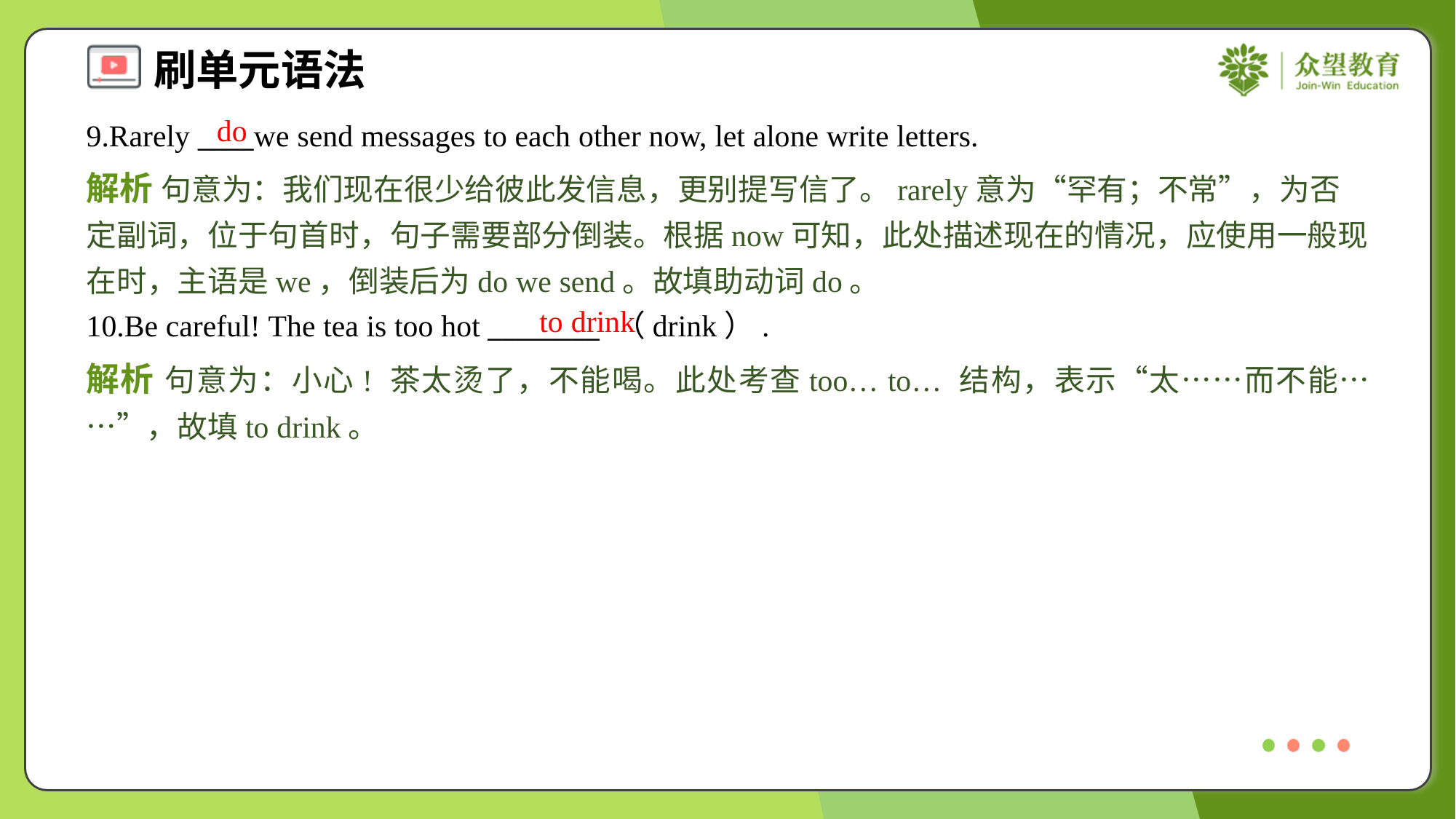

do
9.Rarely ____we send messages to each other now, let alone write letters.
解析 句意为：我们现在很少给彼此发信息，更别提写信了。rarely意为“罕有；不常”，为否定副词，位于句首时，句子需要部分倒装。根据now可知，此处描述现在的情况，应使用一般现在时，主语是we，倒装后为do we send。故填助动词do。
to drink
10.Be careful! The tea is too hot ________ （drink）.
解析 句意为：小心! 茶太烫了，不能喝。此处考查too… to… 结构，表示“太……而不能……”，故填to drink。